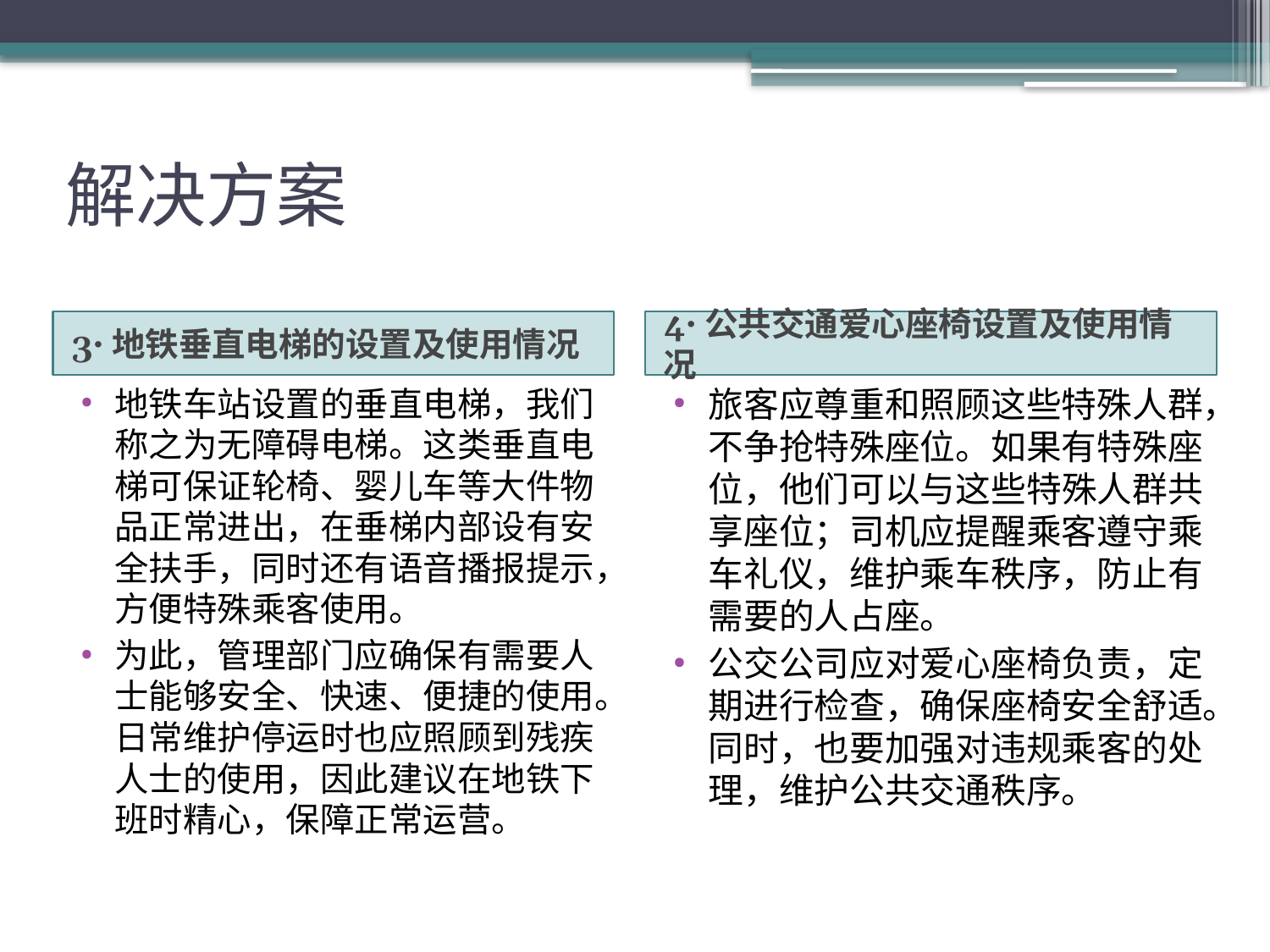

# 解决方案
3·地铁垂直电梯的设置及使用情况
4·公共交通爱心座椅设置及使用情况
地铁车站设置的垂直电梯，我们称之为无障碍电梯。这类垂直电梯可保证轮椅、婴儿车等大件物品正常进出，在垂梯内部设有安全扶手，同时还有语音播报提示，方便特殊乘客使用。
为此，管理部门应确保有需要人士能够安全、快速、便捷的使用。日常维护停运时也应照顾到残疾人士的使用，因此建议在地铁下班时精心，保障正常运营。
旅客应尊重和照顾这些特殊人群，不争抢特殊座位。如果有特殊座位，他们可以与这些特殊人群共享座位；司机应提醒乘客遵守乘车礼仪，维护乘车秩序，防止有需要的人占座。
公交公司应对爱心座椅负责，定期进行检查，确保座椅安全舒适。同时，也要加强对违规乘客的处理，维护公共交通秩序。